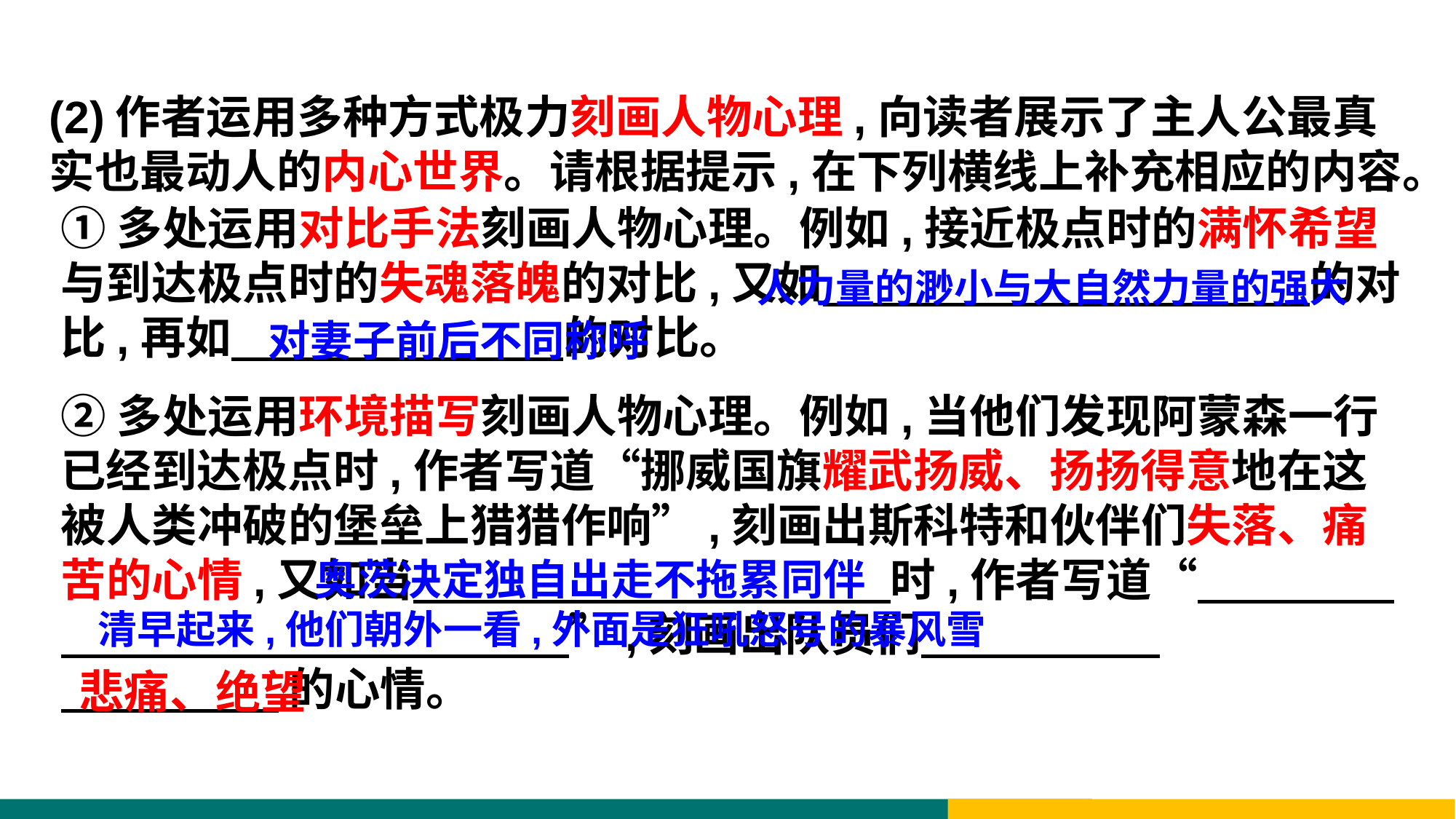

(2)作者运用多种方式极力刻画人物心理,向读者展示了主人公最真实也最动人的内心世界。请根据提示,在下列横线上补充相应的内容。
①多处运用对比手法刻画人物心理。例如,接近极点时的满怀希望与到达极点时的失魂落魄的对比,又如                                               的对比,再如                                的对比。
人力量的渺小与大自然力量的强大
对妻子前后不同称呼
②多处运用环境描写刻画人物心理。例如,当他们发现阿蒙森一行已经到达极点时,作者写道“挪威国旗耀武扬威、扬扬得意地在这被人类冲破的堡垒上猎猎作响”,刻画出斯科特和伙伴们失落、痛苦的心情,又如当                                              时,作者写道“                                                                     ”,刻画出队员们
                     的心情。
奥茨决定独自出走不拖累同伴
清早起来,他们朝外一看,外面是狂吼怒号的暴风雪
悲痛、绝望